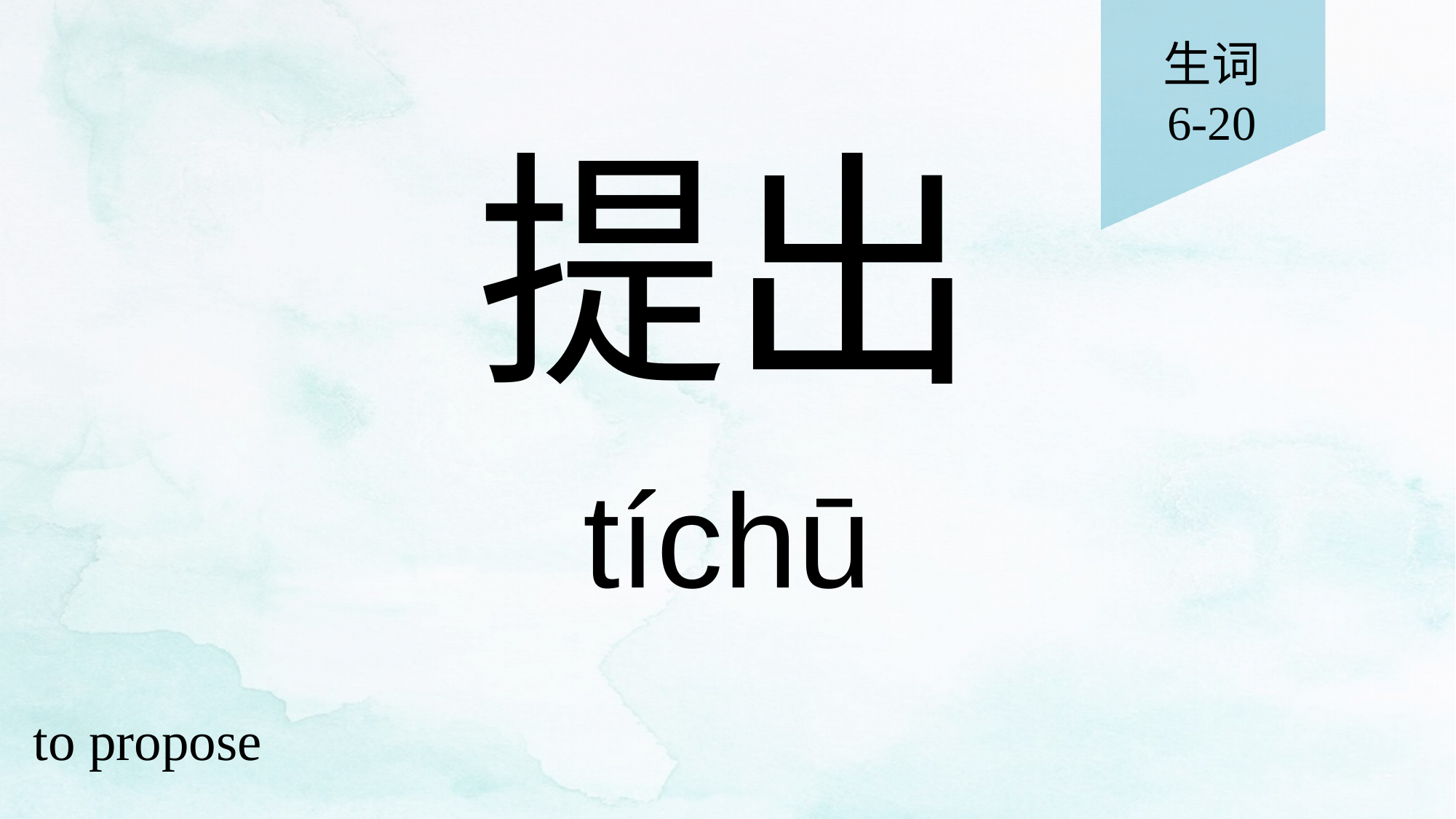

生词
6-20
# 提出
tíchū
to propose